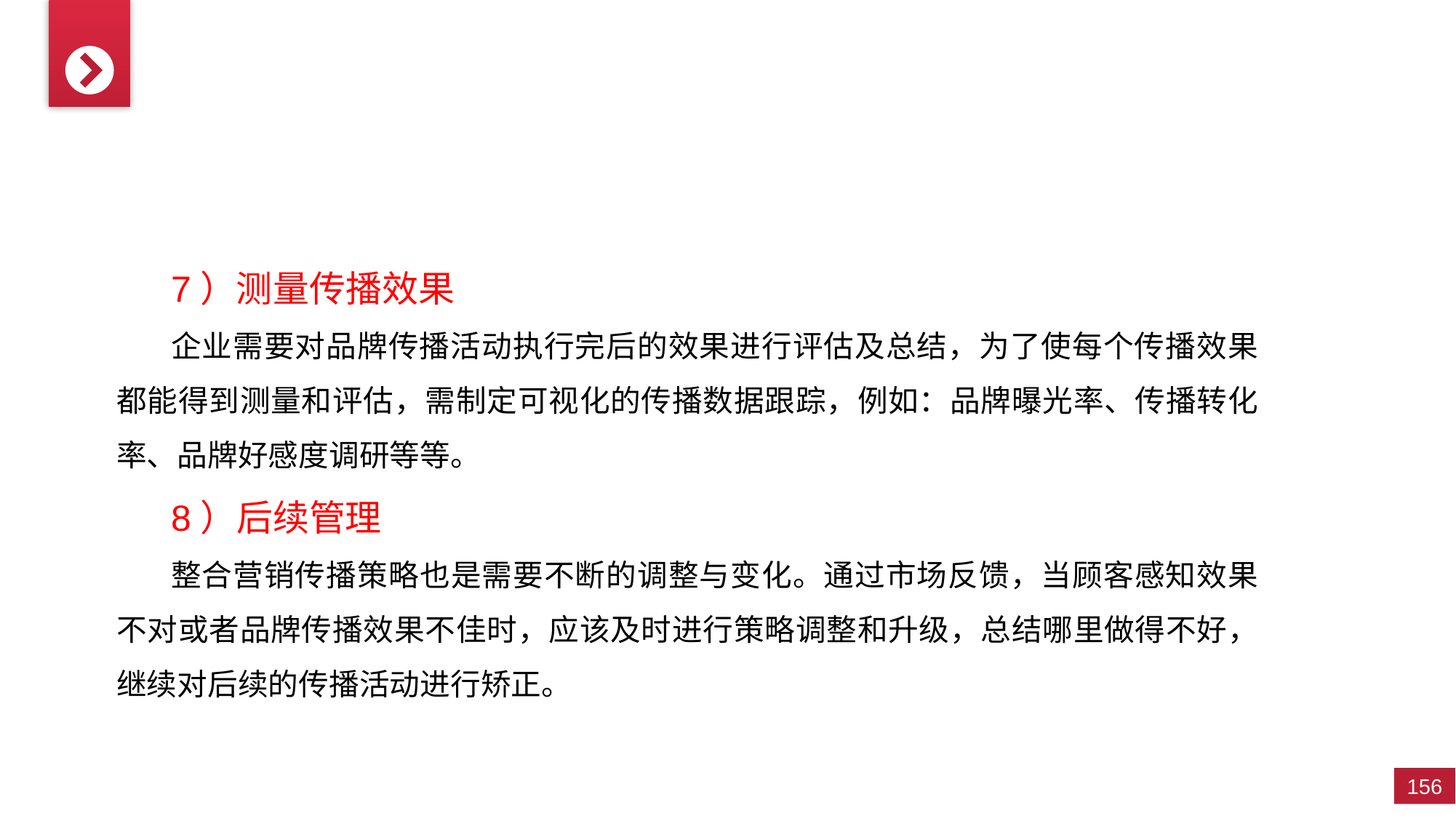

7）测量传播效果
企业需要对品牌传播活动执行完后的效果进行评估及总结，为了使每个传播效果都能得到测量和评估，需制定可视化的传播数据跟踪，例如：品牌曝光率、传播转化率、品牌好感度调研等等。
8）后续管理
整合营销传播策略也是需要不断的调整与变化。通过市场反馈，当顾客感知效果不对或者品牌传播效果不佳时，应该及时进行策略调整和升级，总结哪里做得不好，继续对后续的传播活动进行矫正。